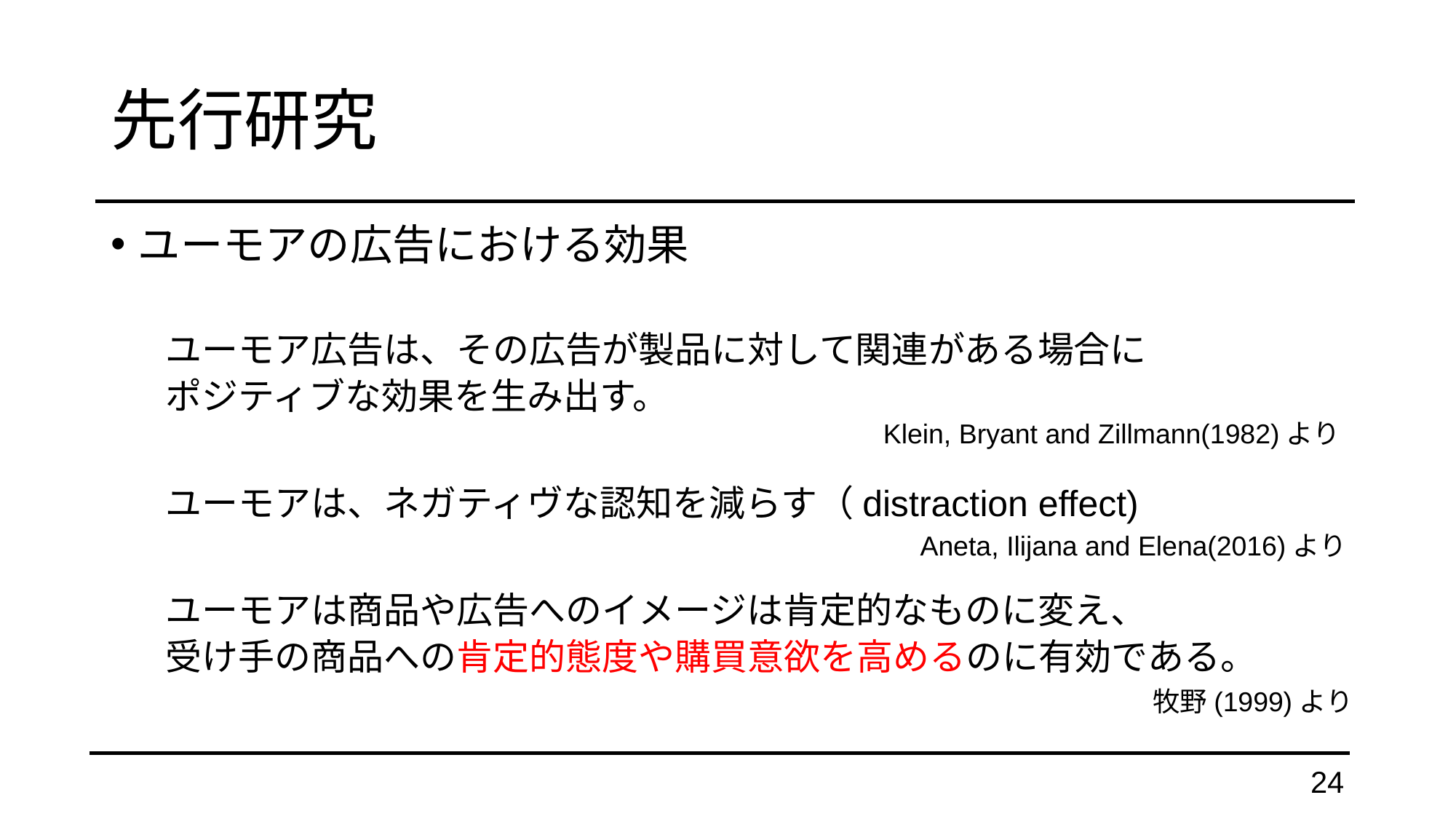

# 先行研究
ユーモアの広告における効果

ユーモア広告は、その広告が製品に対して関連がある場合に
ポジティブな効果を生み出す。

ユーモアは、ネガティヴな認知を減らす（distraction effect)

ユーモアは商品や広告へのイメージは肯定的なものに変え、
受け手の商品への肯定的態度や購買意欲を高めるのに有効である。

Klein, Bryant and Zillmann(1982)より
Aneta, Ilijana and Elena(2016)より
牧野(1999)より
24